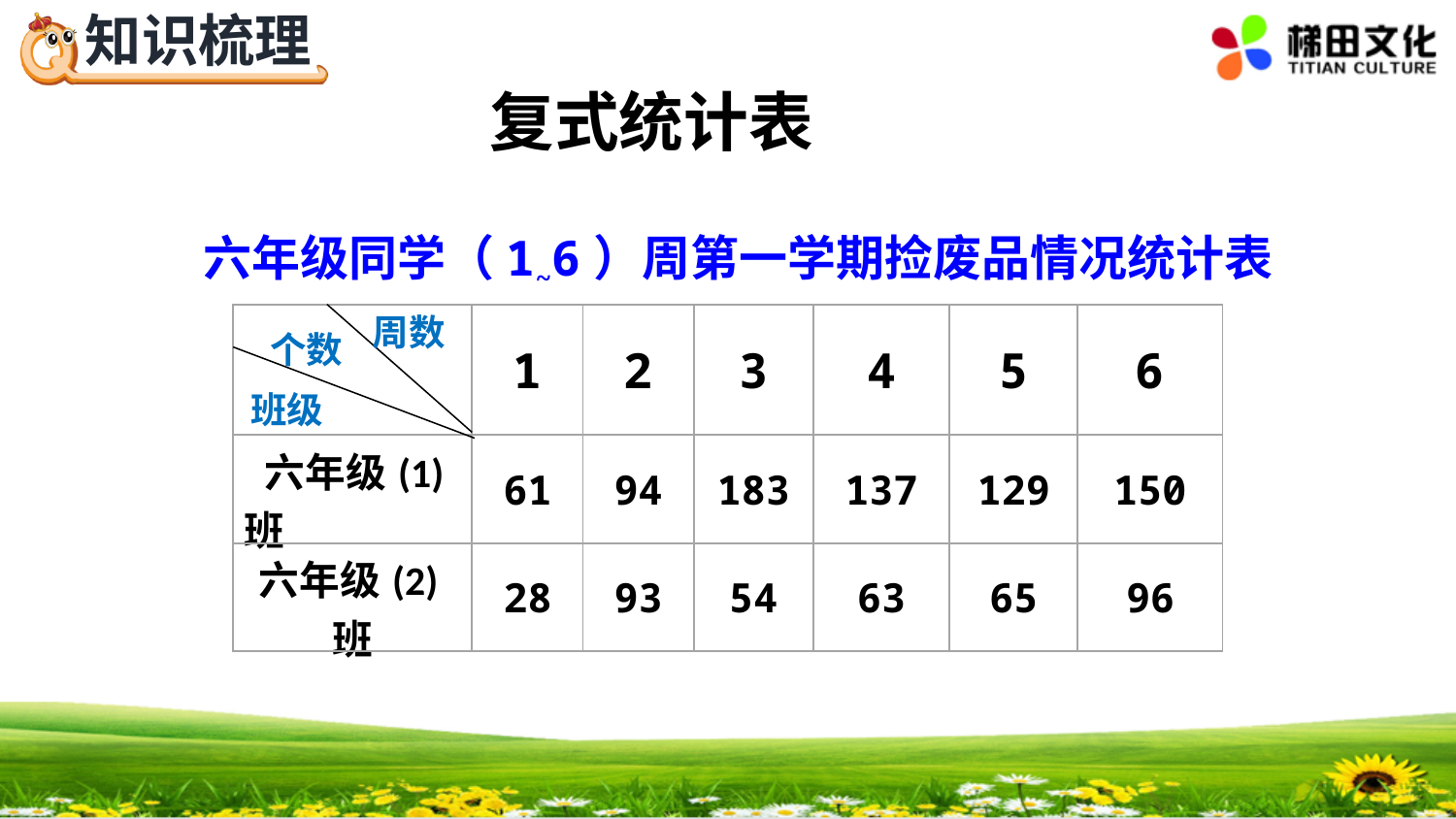

复式统计表
六年级同学（1~6）周第一学期捡废品情况统计表

周数
个数

班级
|  | 1 | 2 | 3 | 4 | 5 | 6 |
| --- | --- | --- | --- | --- | --- | --- |
| 六年级(1)班 | 61 | 94 | 183 | 137 | 129 | 150 |
| 六年级(2)班 | 28 | 93 | 54 | 63 | 65 | 96 |